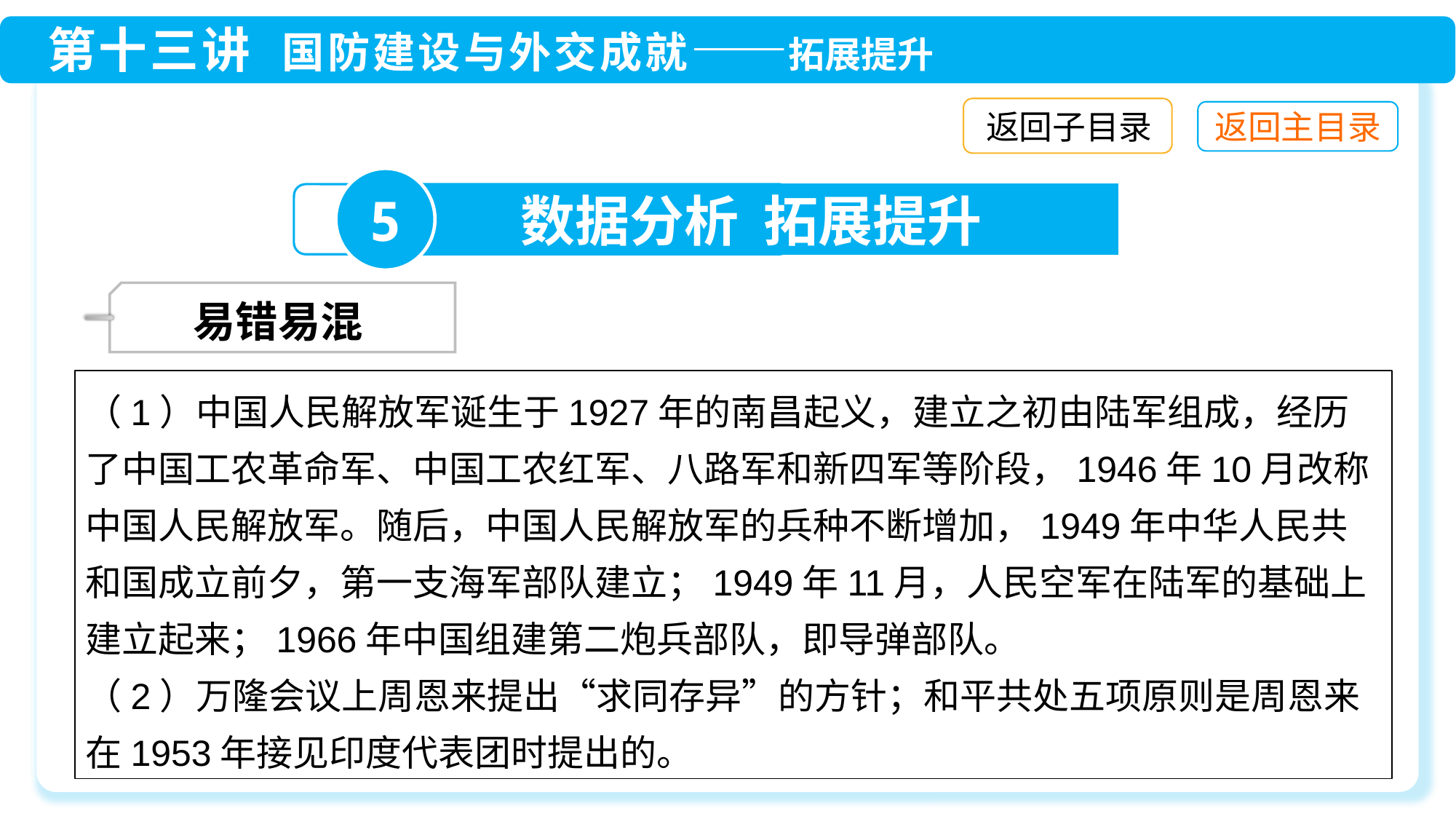

返回子目录
5

数据分析  拓展提升
 易错易混

（1）中国人民解放军诞生于1927年的南昌起义，建立之初由陆军组成，经历了中国工农革命军、中国工农红军、八路军和新四军等阶段，1946年10月改称中国人民解放军。随后，中国人民解放军的兵种不断增加，1949年中华人民共和国成立前夕，第一支海军部队建立；1949年11月，人民空军在陆军的基础上建立起来；1966年中国组建第二炮兵部队，即导弹部队。
（2）万隆会议上周恩来提出“求同存异”的方针；和平共处五项原则是周恩来在1953年接见印度代表团时提出的。